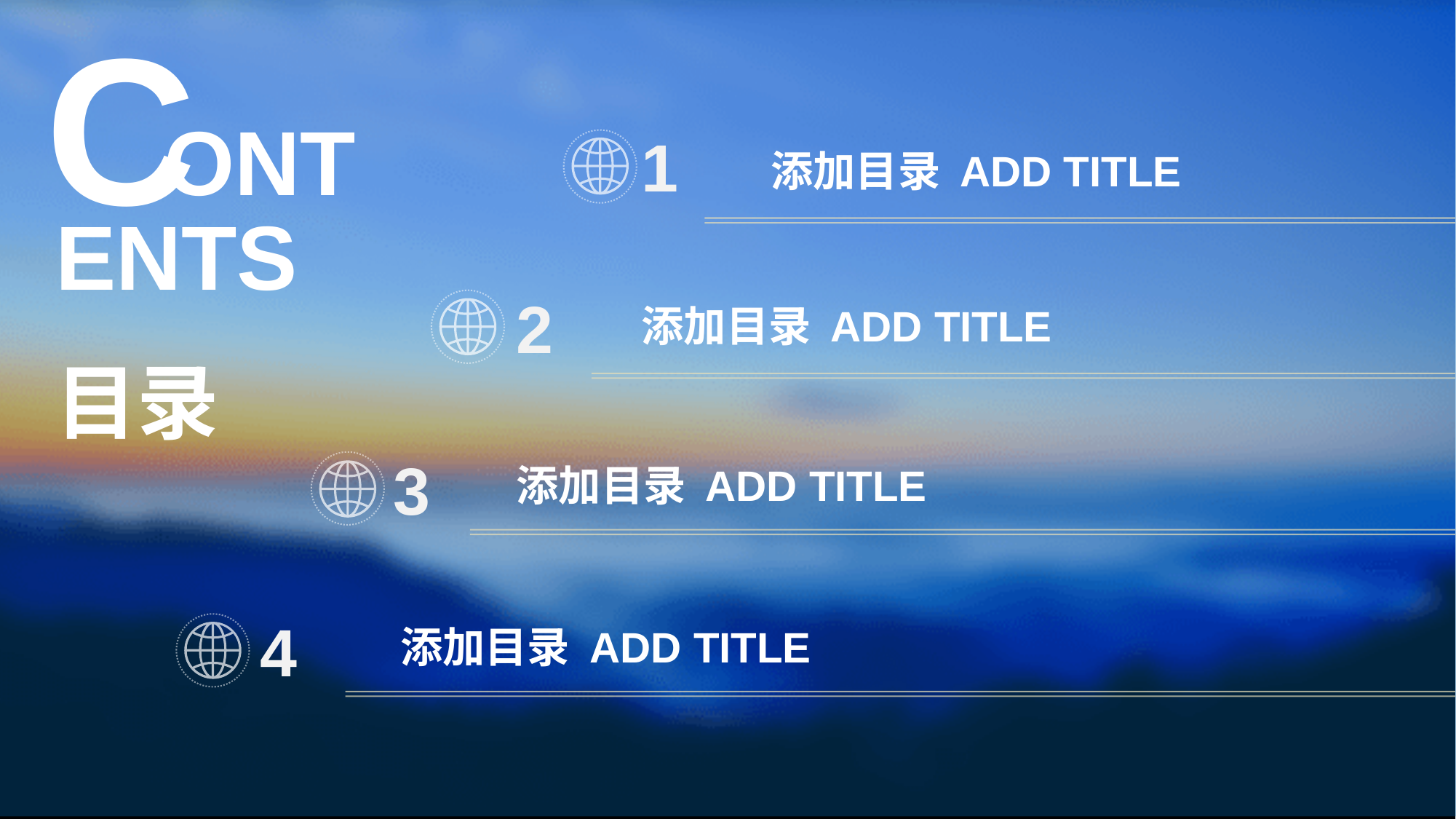

C
ONT
1

添加目录 ADD TITLE

ENTS
2

添加目录 ADD TITLE

目录
3

添加目录 ADD TITLE

4

添加目录 ADD TITLE